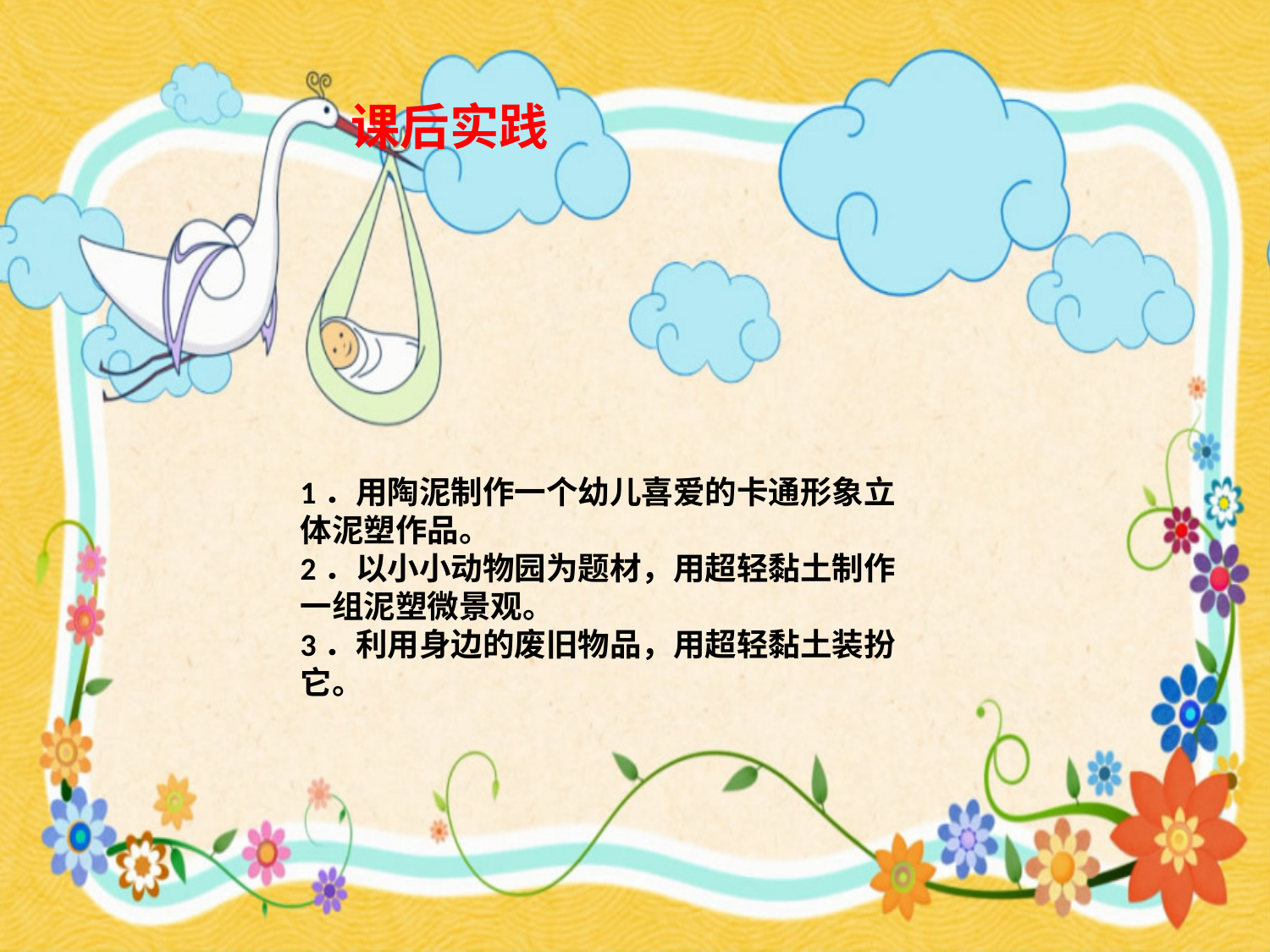

课后实践
1．用陶泥制作一个幼儿喜爱的卡通形象立体泥塑作品。
2．以小小动物园为题材，用超轻黏土制作一组泥塑微景观。
3．利用身边的废旧物品，用超轻黏土装扮它。